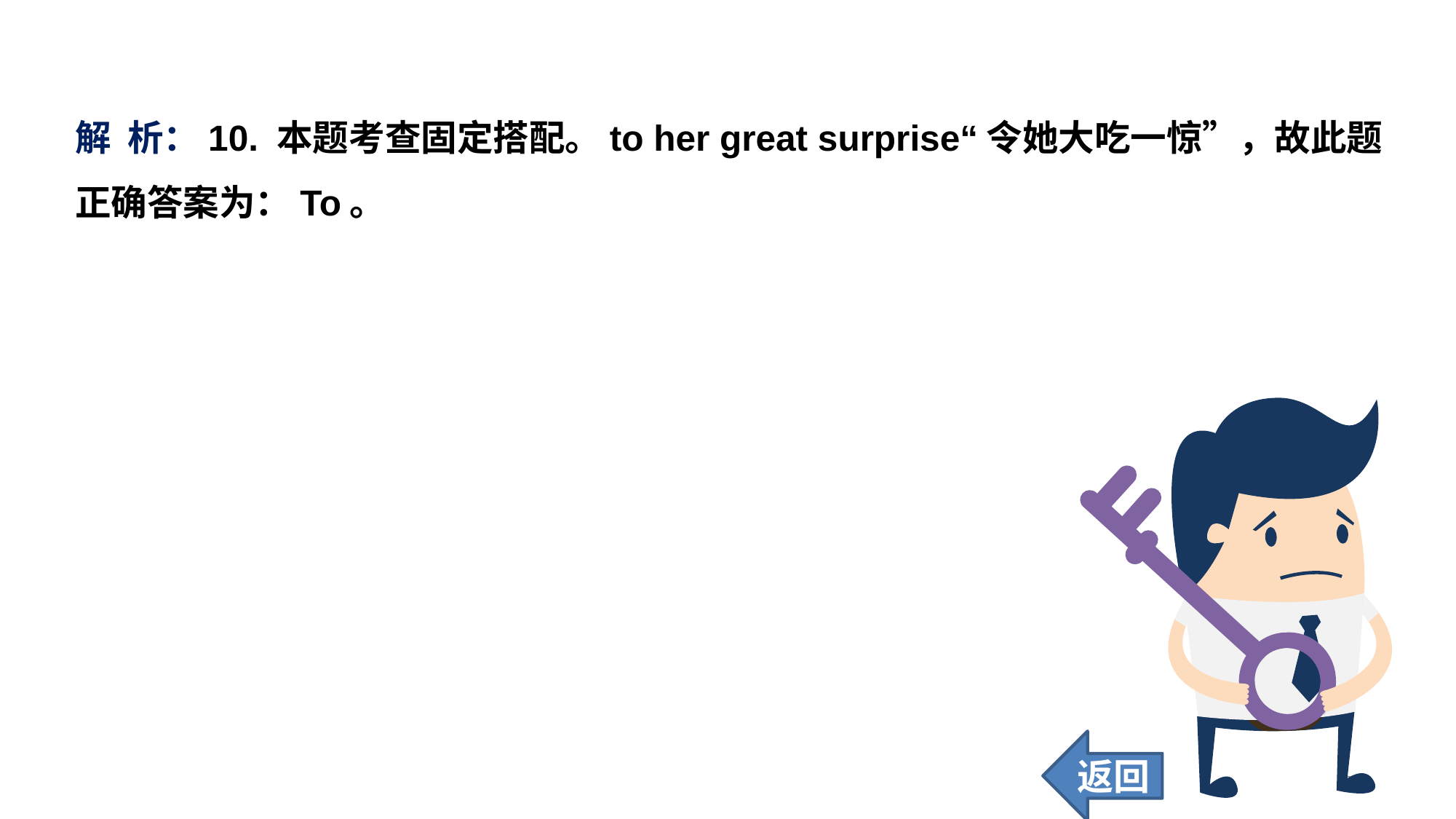

解  析：10. 本题考查固定搭配。to her great surprise“令她大吃一惊”，故此题正确答案为：To。

返回
217